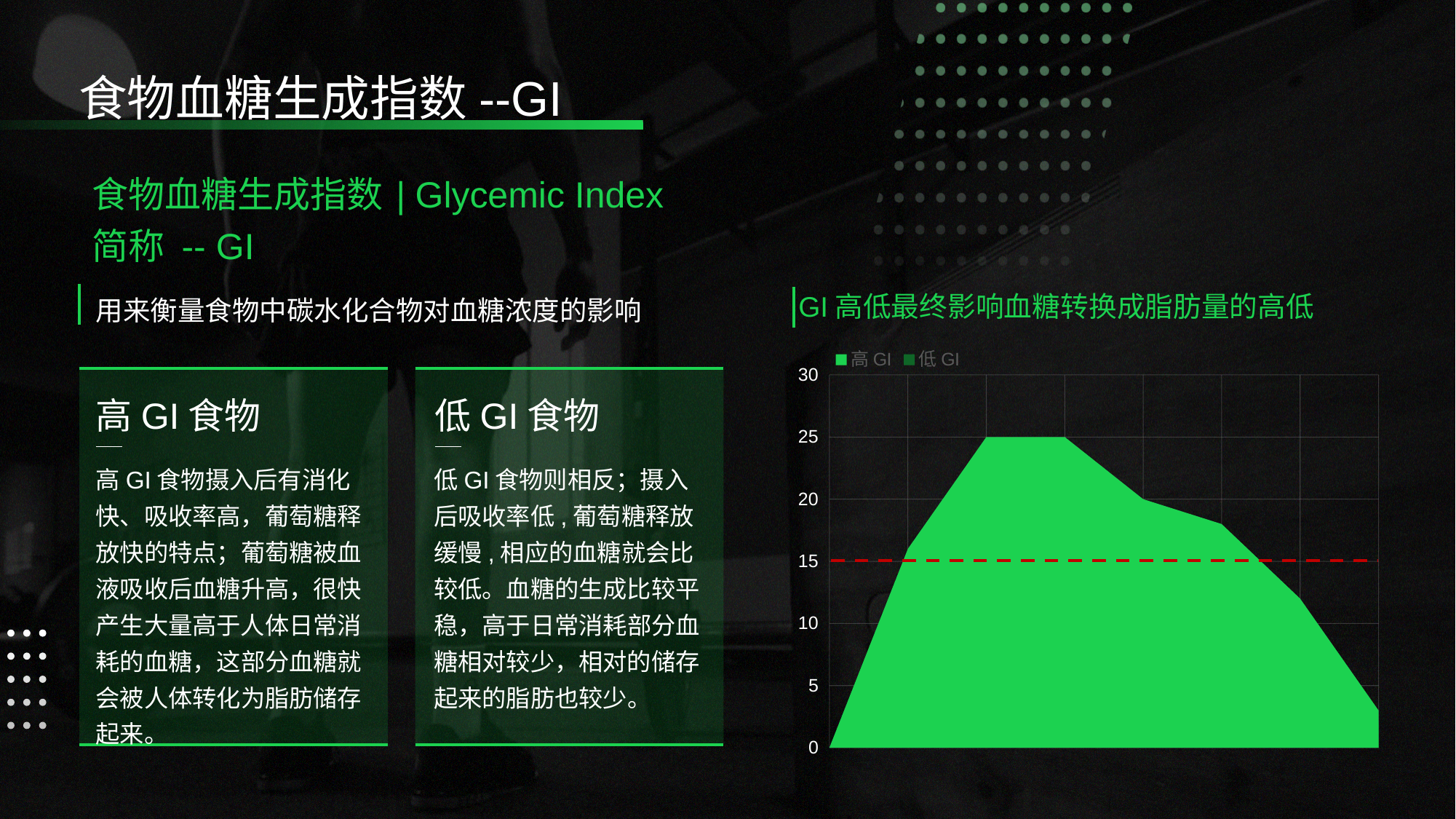

食物血糖生成指数--GI
食物血糖生成指数
|
Glycemic Index
简称 -- GI
用来衡量食物中碳水化合物对血糖浓度的影响
GI高低最终影响血糖转换成脂肪量的高低

### Chart

| Category | 高GI | 低GI  |
|---|---|---|
| 0 | 0.0 | 0.0 |
| 2 | 16.0 | 12.0 |
| 4 | 25.0 | 16.0 |
| 6 | 25.0 | 18.0 |
| 8 | 20.0 | 17.0 |
| 10 | 18.0 | 14.0 |
| 12 | 12.0 | 10.0 |
| 14 | 3.0 | 2.0 |

高GI食物
低GI食物
高GI食物摄入后有消化快、吸收率高，葡萄糖释放快的特点；葡萄糖被血液吸收后血糖升高，很快产生大量高于人体日常消耗的血糖，这部分血糖就会被人体转化为脂肪储存起来。
低GI食物则相反；摄入后吸收率低,葡萄糖释放缓慢,相应的血糖就会比较低。血糖的生成比较平稳，高于日常消耗部分血糖相对较少，相对的储存起来的脂肪也较少。